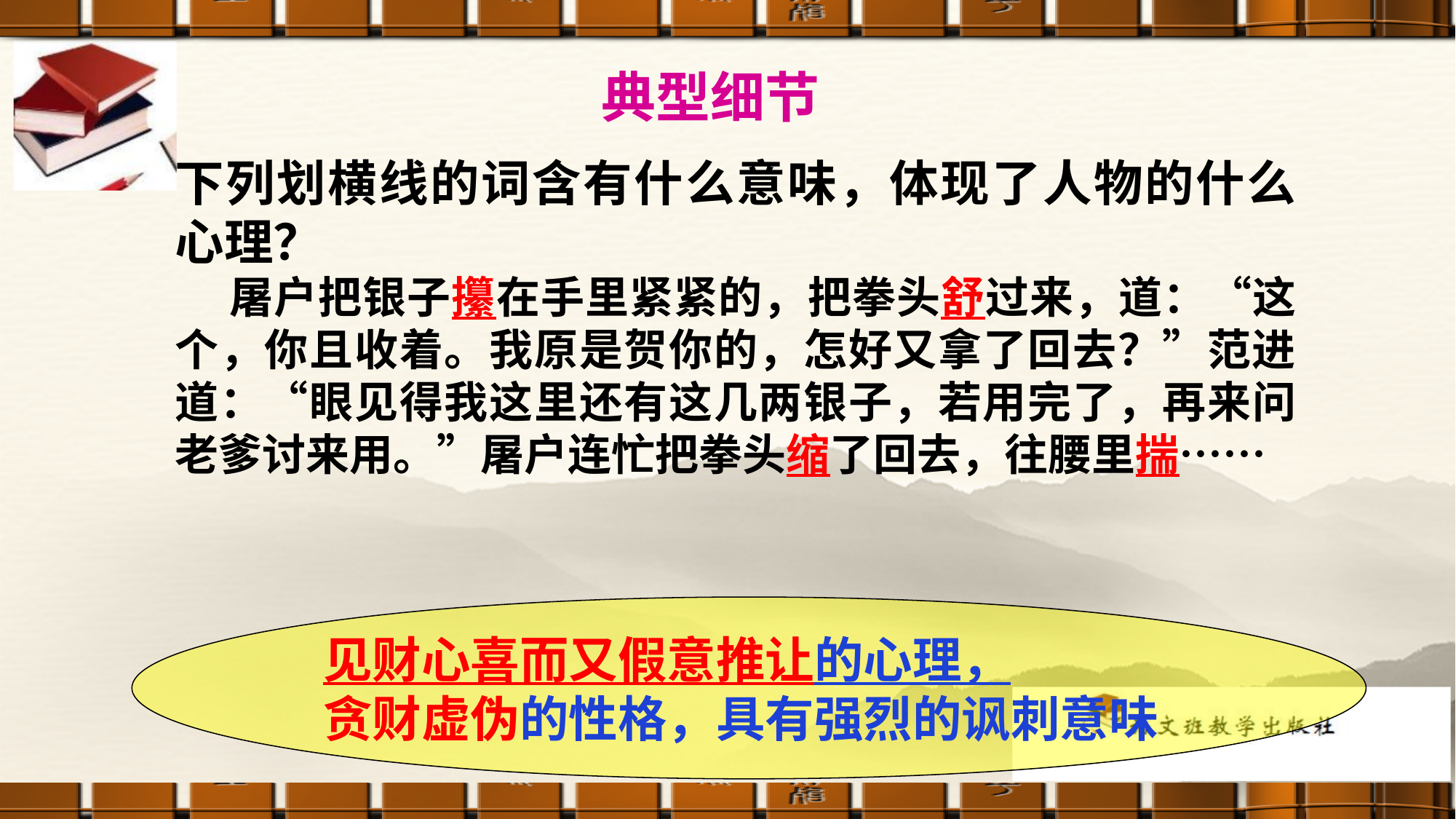

典型细节
下列划横线的词含有什么意味，体现了人物的什么心理？
    屠户把银子攥在手里紧紧的，把拳头舒过来，道：“这个，你且收着。我原是贺你的，怎好又拿了回去？”范进道：“眼见得我这里还有这几两银子，若用完了，再来问老爹讨来用。”屠户连忙把拳头缩了回去，往腰里揣……

见财心喜而又假意推让的心理，
贪财虚伪的性格，具有强烈的讽刺意味